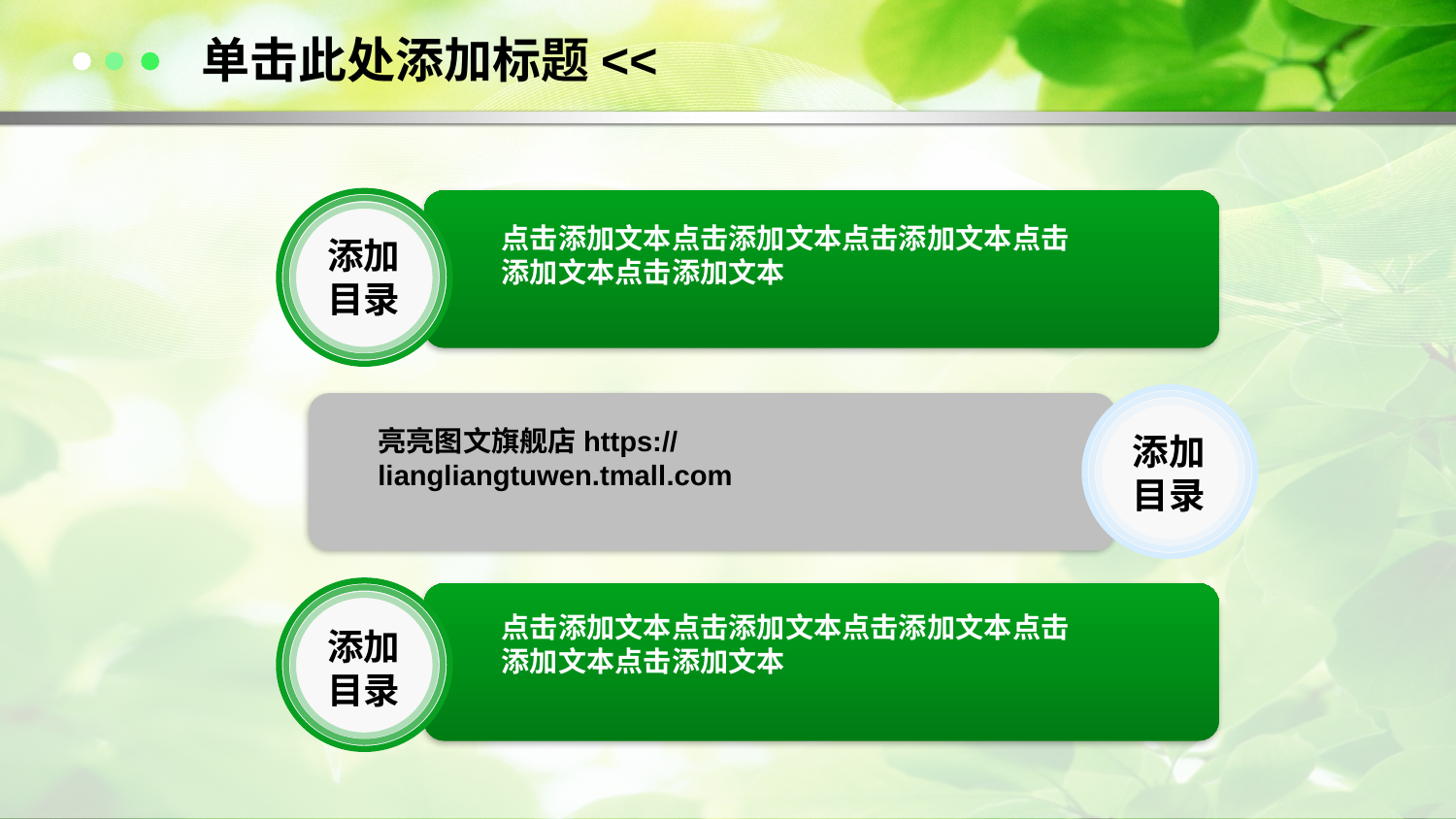

单击此处添加标题<<

添加
目录
点击添加文本点击添加文本点击添加文本点击添加文本点击添加文本

添加
目录

亮亮图文旗舰店https://liangliangtuwen.tmall.com

添加
目录

点击添加文本点击添加文本点击添加文本点击添加文本点击添加文本